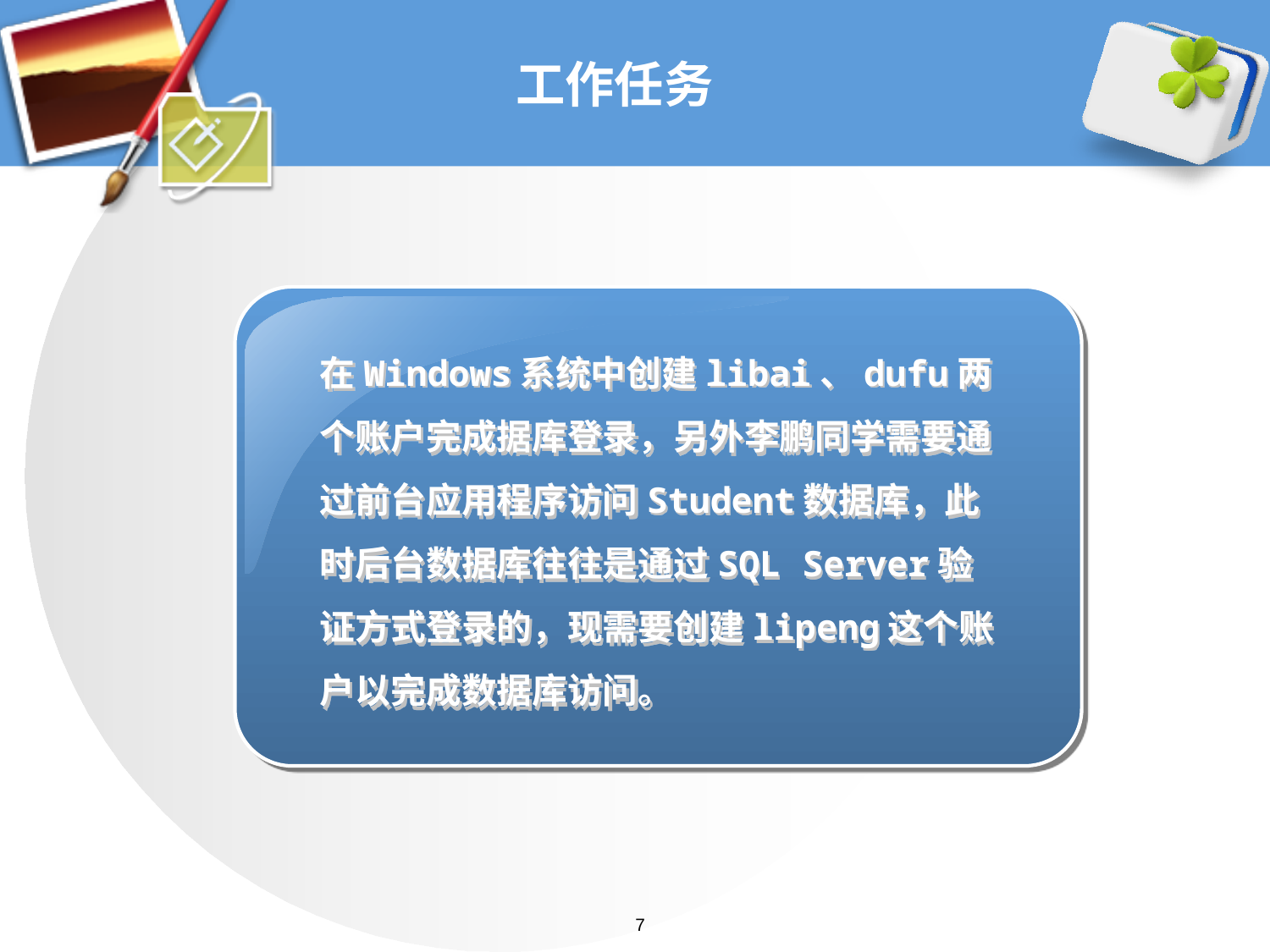

# 工作任务

在Windows系统中创建libai、dufu两个账户完成据库登录，另外李鹏同学需要通过前台应用程序访问Student数据库，此时后台数据库往往是通过SQL Server验证方式登录的，现需要创建lipeng这个账户以完成数据库访问。
7